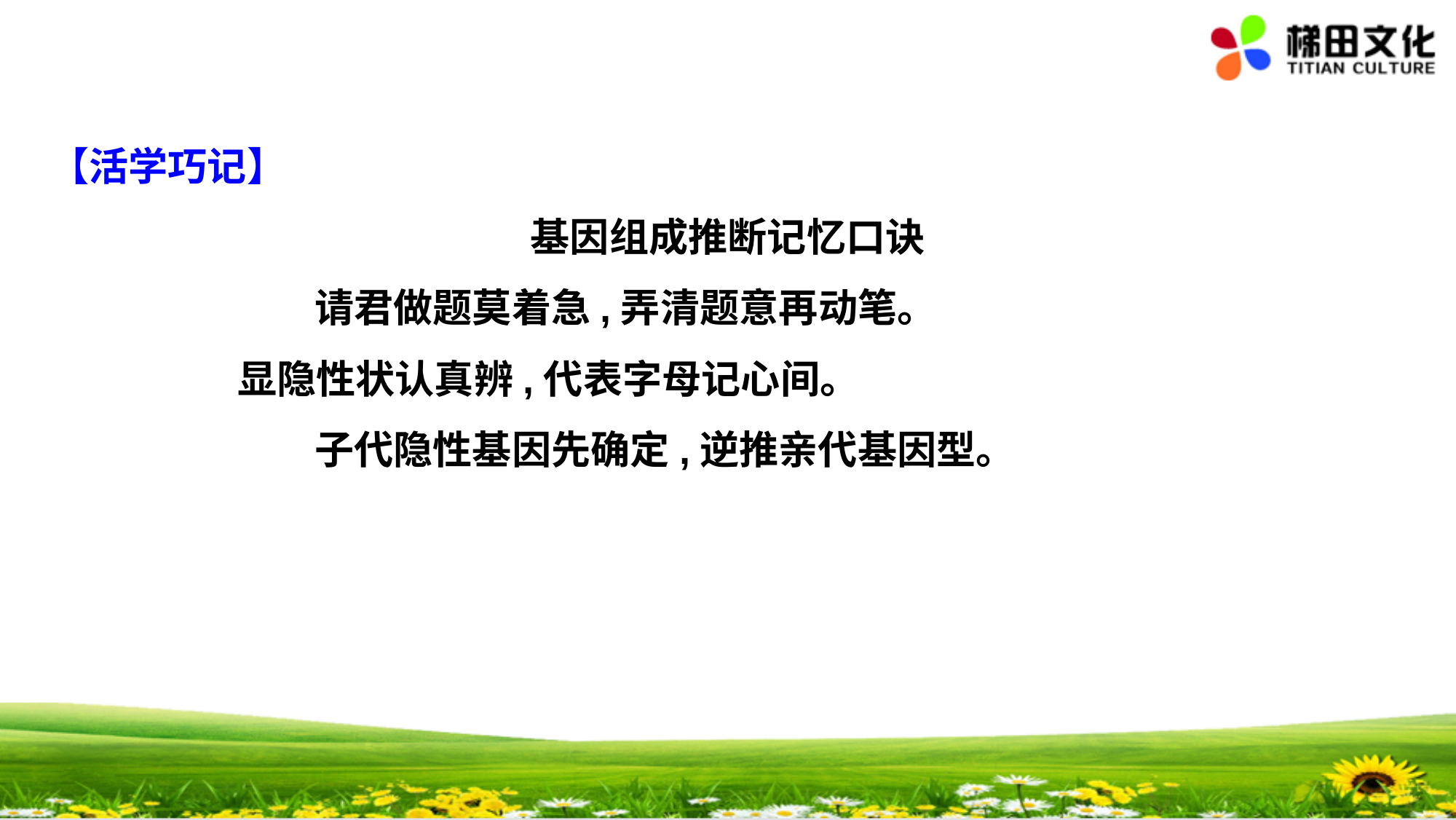

【活学巧记】
基因组成推断记忆口诀
　　　　            请君做题莫着急,弄清题意再动笔。
                    显隐性状认真辨,代表字母记心间。
　　　　            子代隐性基因先确定,逆推亲代基因型。